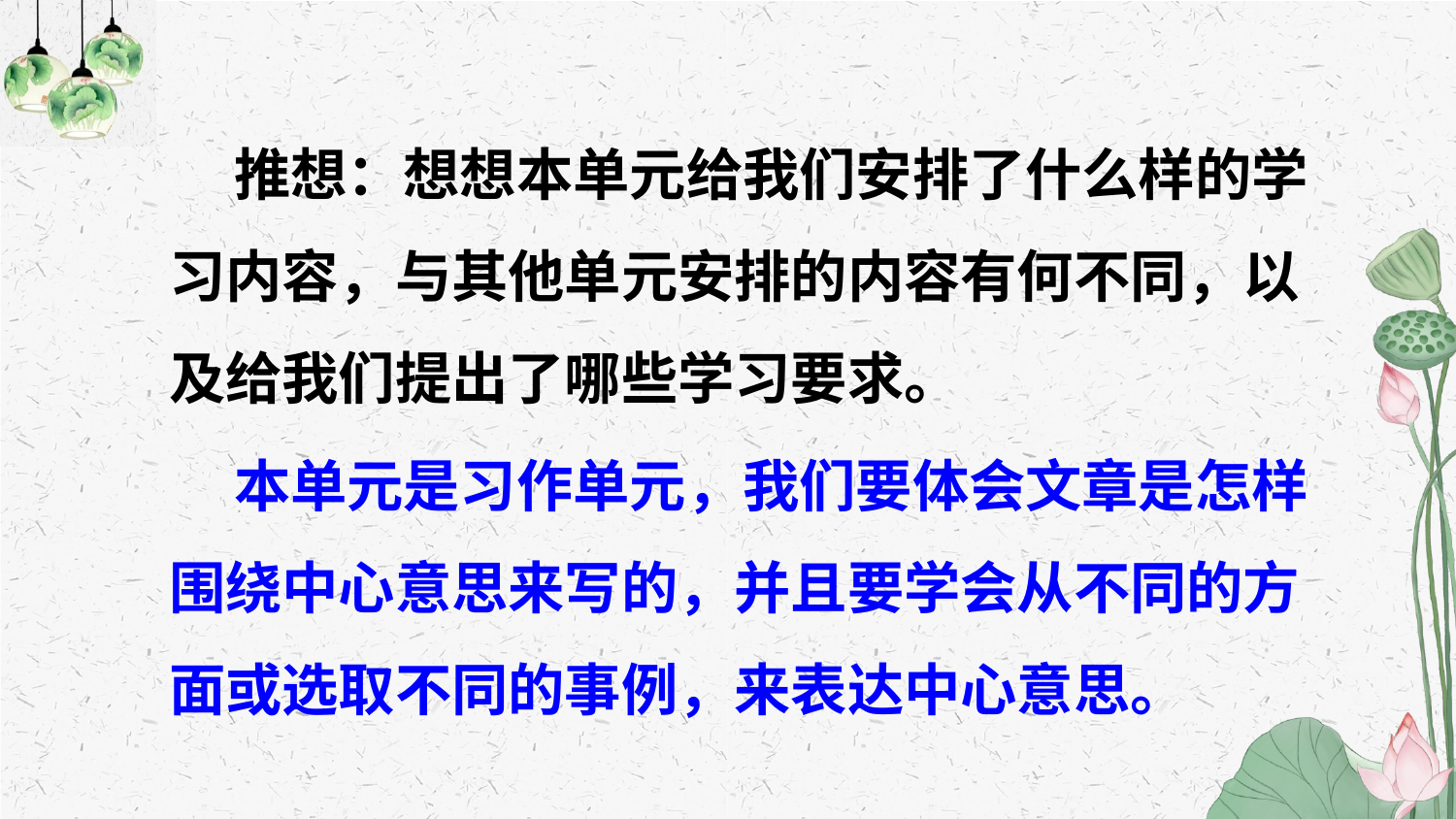

推想：想想本单元给我们安排了什么样的学习内容，与其他单元安排的内容有何不同，以及给我们提出了哪些学习要求。
    本单元是习作单元，我们要体会文章是怎样围绕中心意思来写的，并且要学会从不同的方面或选取不同的事例，来表达中心意思。